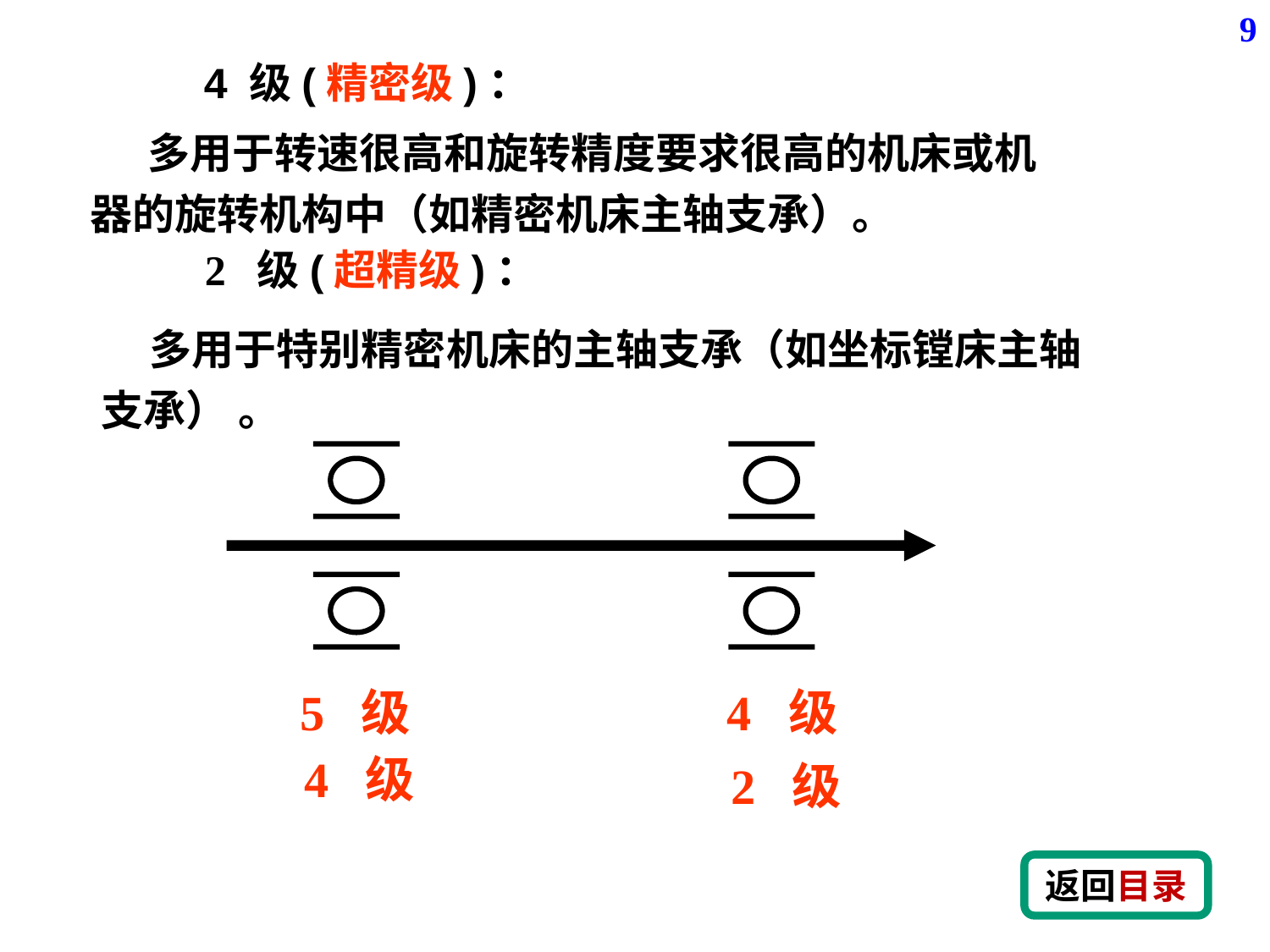

9
4 级(精密级)：
     多用于转速很高和旋转精度要求很高的机床或机器的旋转机构中（如精密机床主轴支承）。
2  级(超精级)：
    多用于特别精密机床的主轴支承（如坐标镗床主轴支承） 。

5  级
4  级
4  级
2  级
返回目录